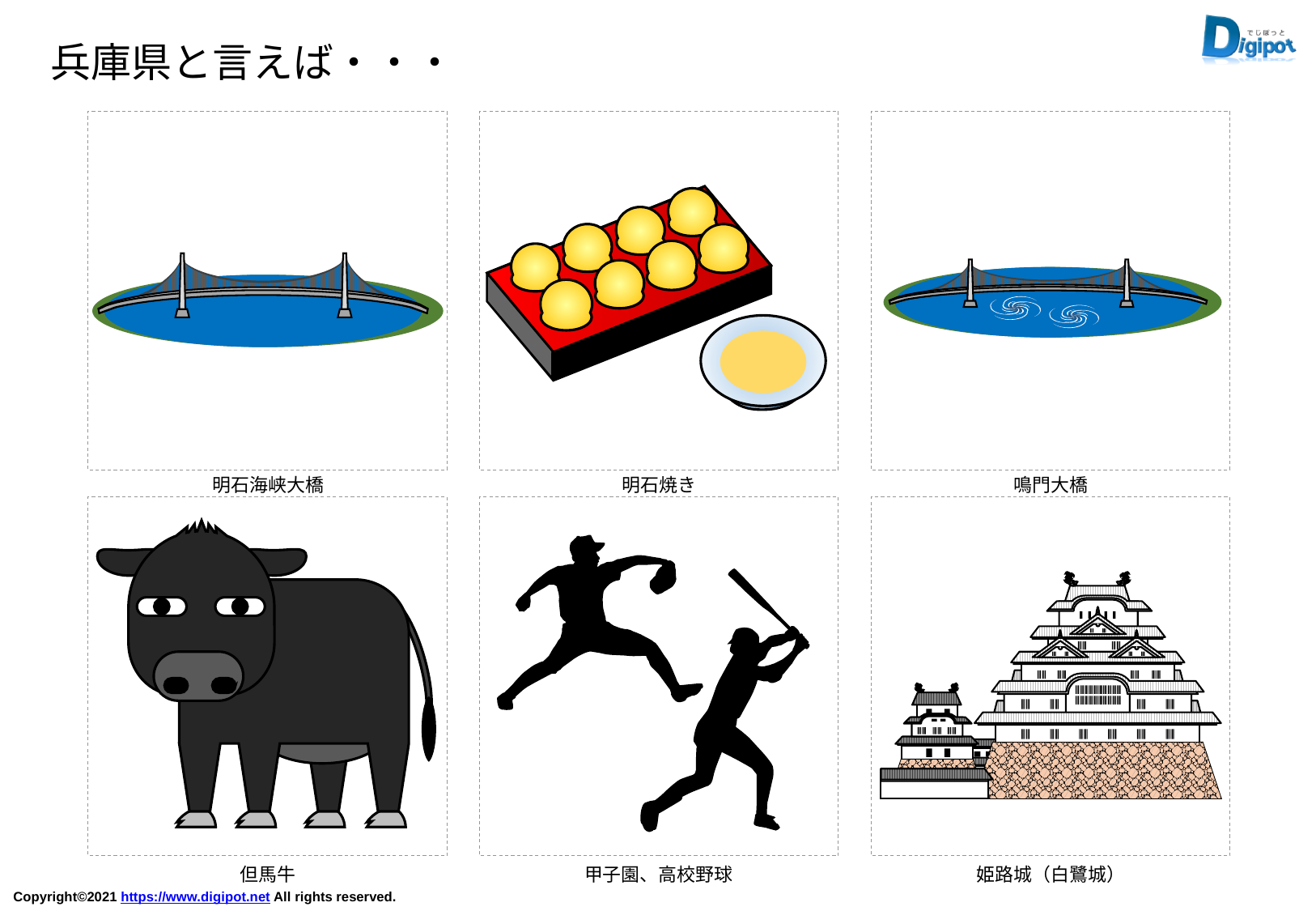

兵庫県と言えば・・・

明石海峡大橋
明石焼き
鳴門大橋

但馬牛
甲子園、高校野球
姫路城（白鷺城）